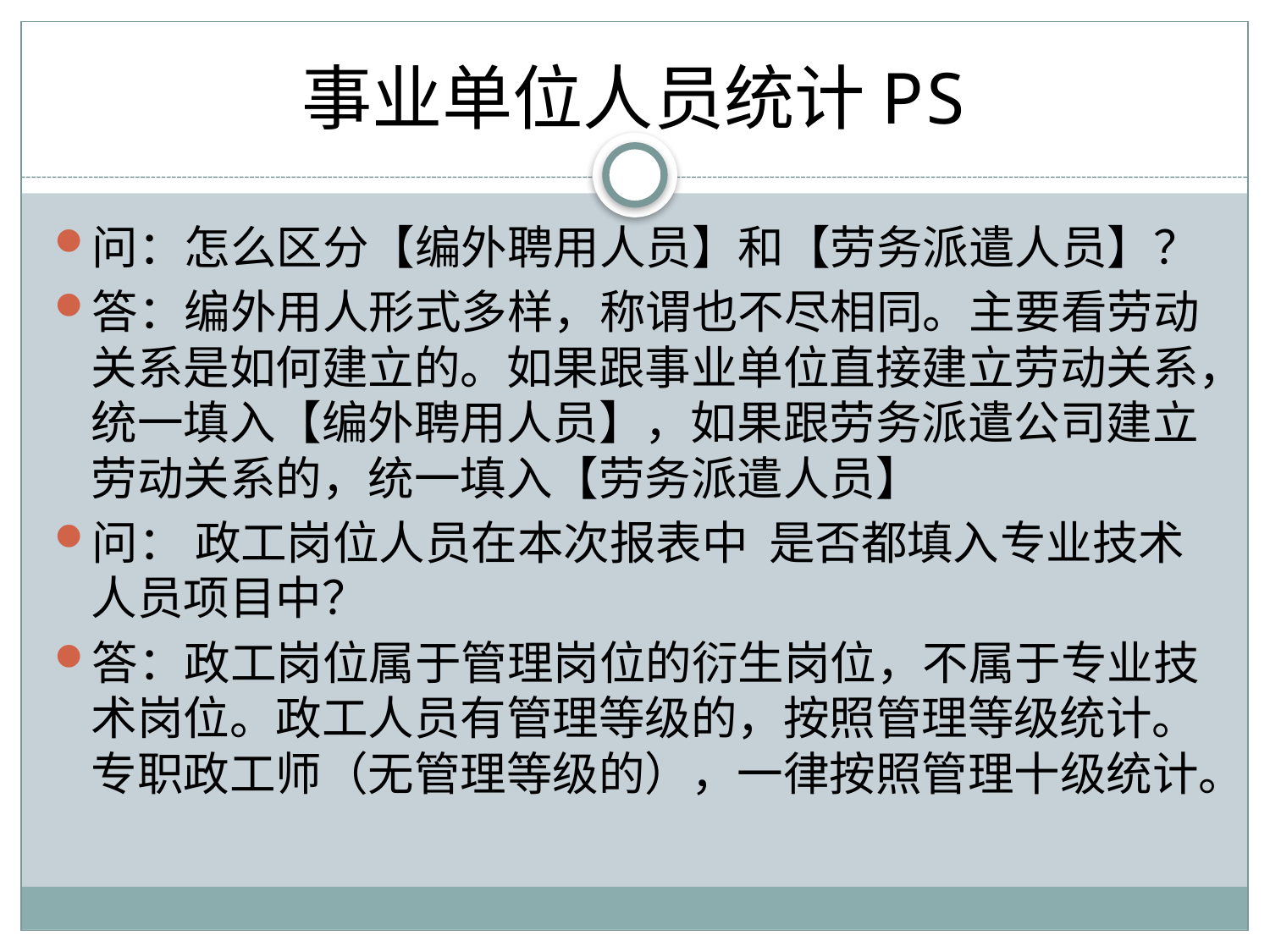

#
问：怎么区分【编外聘用人员】和【劳务派遣人员】？
答：编外用人形式多样，称谓也不尽相同。主要看劳动关系是如何建立的。如果跟事业单位直接建立劳动关系，统一填入【编外聘用人员】，如果跟劳务派遣公司建立劳动关系的，统一填入【劳务派遣人员】
问： 政工岗位人员在本次报表中  是否都填入专业技术人员项目中？
答：政工岗位属于管理岗位的衍生岗位，不属于专业技术岗位。政工人员有管理等级的，按照管理等级统计。专职政工师（无管理等级的），一律按照管理十级统计。